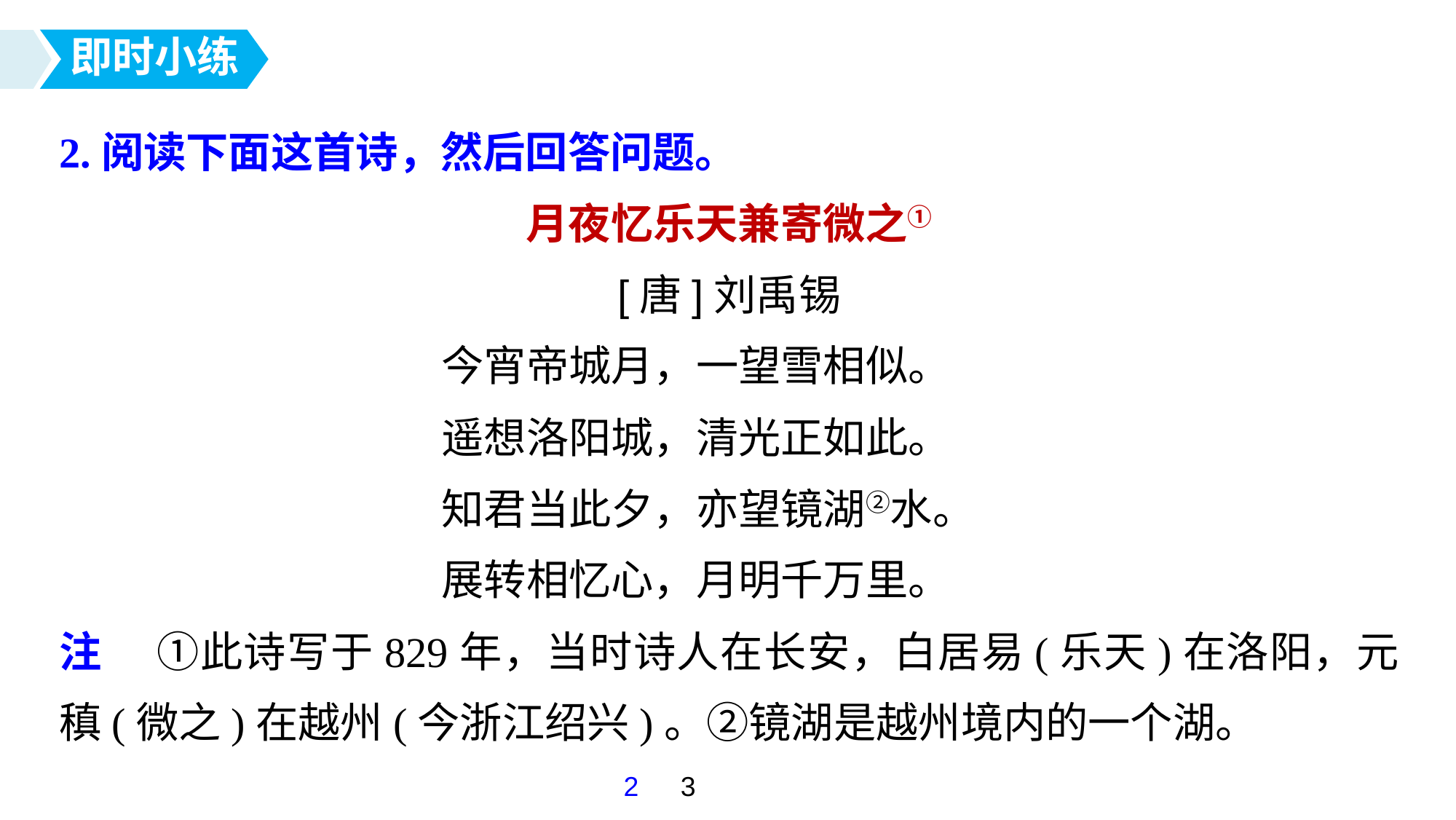

即时小练

2.阅读下面这首诗，然后回答问题。
月夜忆乐天兼寄微之①
[唐]刘禹锡
今宵帝城月，一望雪相似。
遥想洛阳城，清光正如此。
知君当此夕，亦望镜湖②水。
展转相忆心，月明千万里。
注 　①此诗写于829年，当时诗人在长安，白居易(乐天)在洛阳，元稹(微之)在越州(今浙江绍兴)。②镜湖是越州境内的一个湖。
2
3